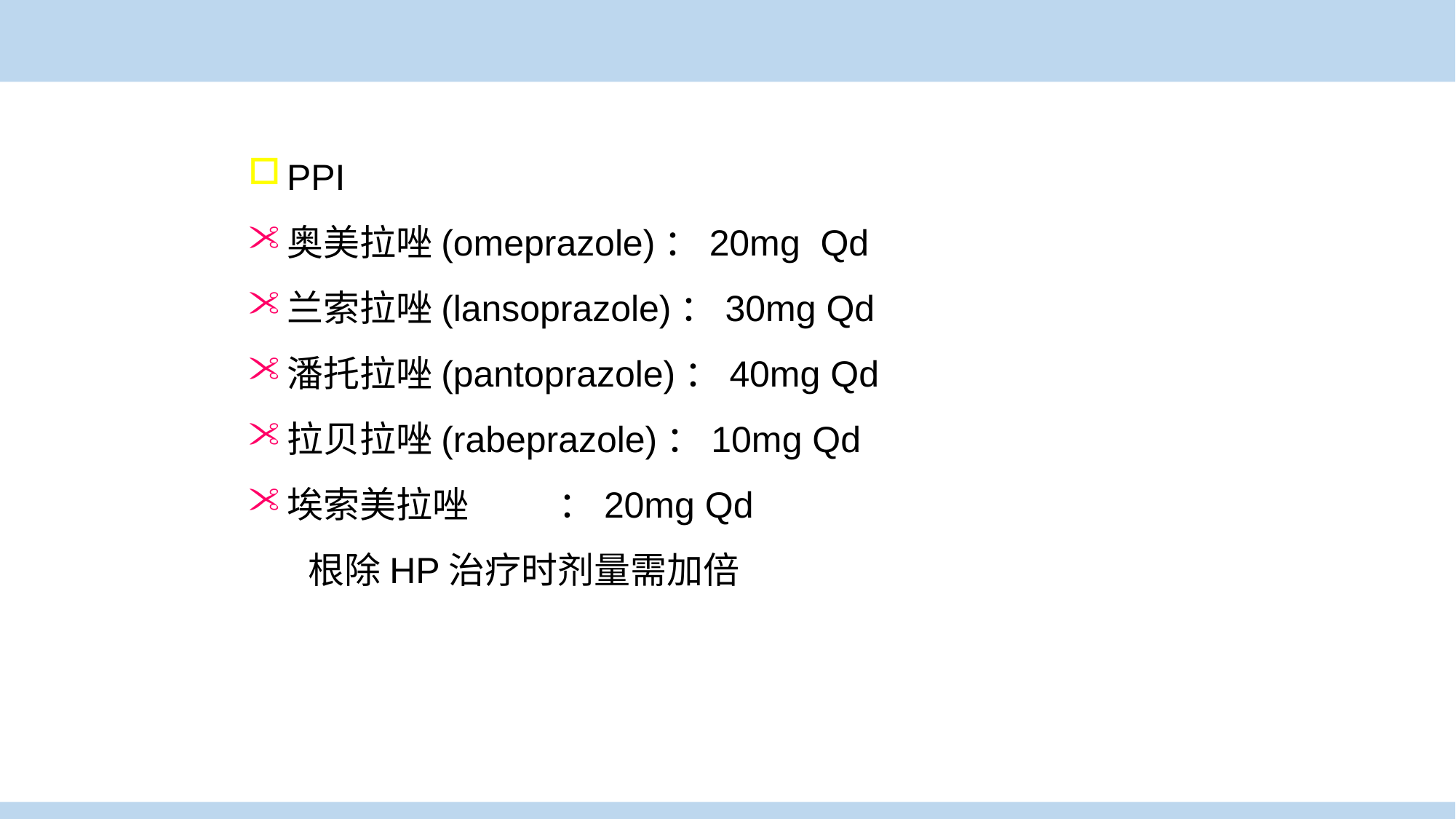

PPI
奥美拉唑(omeprazole)：20mg  Qd
兰索拉唑(lansoprazole)：30mg Qd
潘托拉唑(pantoprazole)：40mg Qd
拉贝拉唑(rabeprazole)：10mg Qd
埃索美拉唑           ：20mg Qd
　　根除HP治疗时剂量需加倍